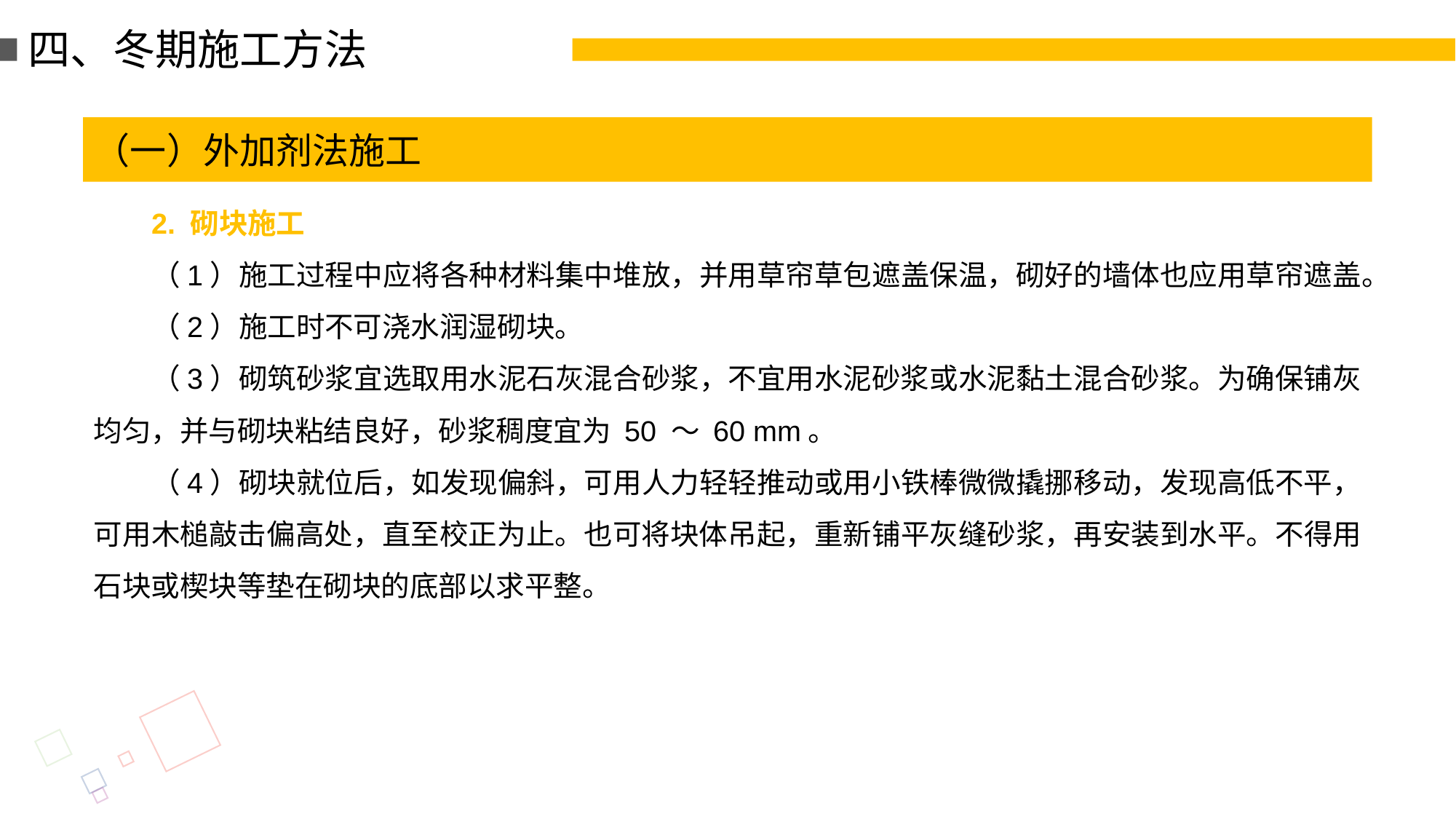

四、冬期施工方法
（一）外加剂法施工
2. 砌块施工
（1）施工过程中应将各种材料集中堆放，并用草帘草包遮盖保温，砌好的墙体也应用草帘遮盖。
（2）施工时不可浇水润湿砌块。
（3）砌筑砂浆宜选取用水泥石灰混合砂浆，不宜用水泥砂浆或水泥黏土混合砂浆。为确保铺灰均匀，并与砌块粘结良好，砂浆稠度宜为 50 ～ 60 mm。
（4）砌块就位后，如发现偏斜，可用人力轻轻推动或用小铁棒微微撬挪移动，发现高低不平，可用木槌敲击偏高处，直至校正为止。也可将块体吊起，重新铺平灰缝砂浆，再安装到水平。不得用石块或楔块等垫在砌块的底部以求平整。